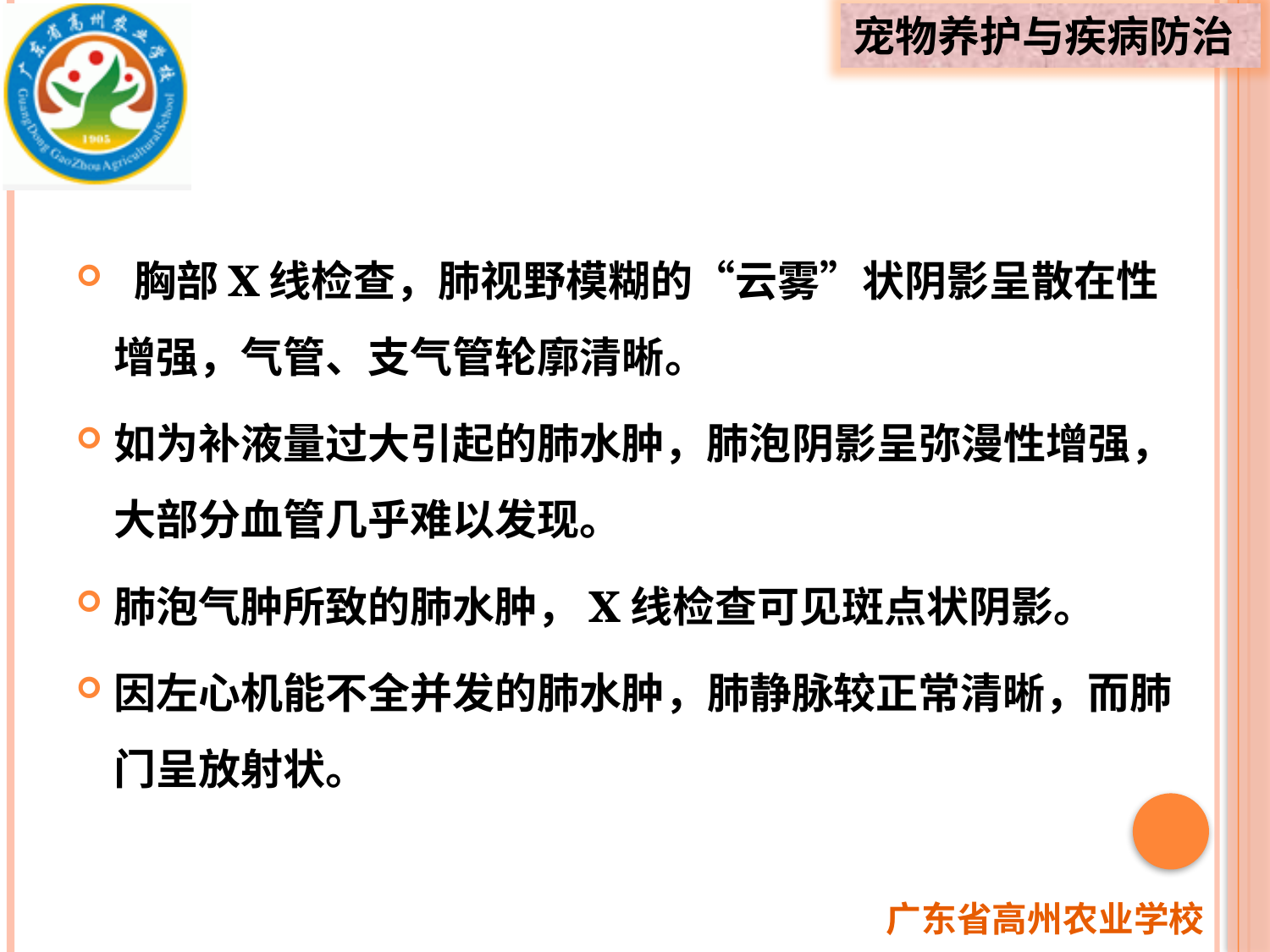

胸部X线检查，肺视野模糊的“云雾”状阴影呈散在性增强，气管、支气管轮廓清晰。
如为补液量过大引起的肺水肿，肺泡阴影呈弥漫性增强，大部分血管几乎难以发现。
肺泡气肿所致的肺水肿，X线检查可见斑点状阴影。
因左心机能不全并发的肺水肿，肺静脉较正常清晰，而肺门呈放射状。